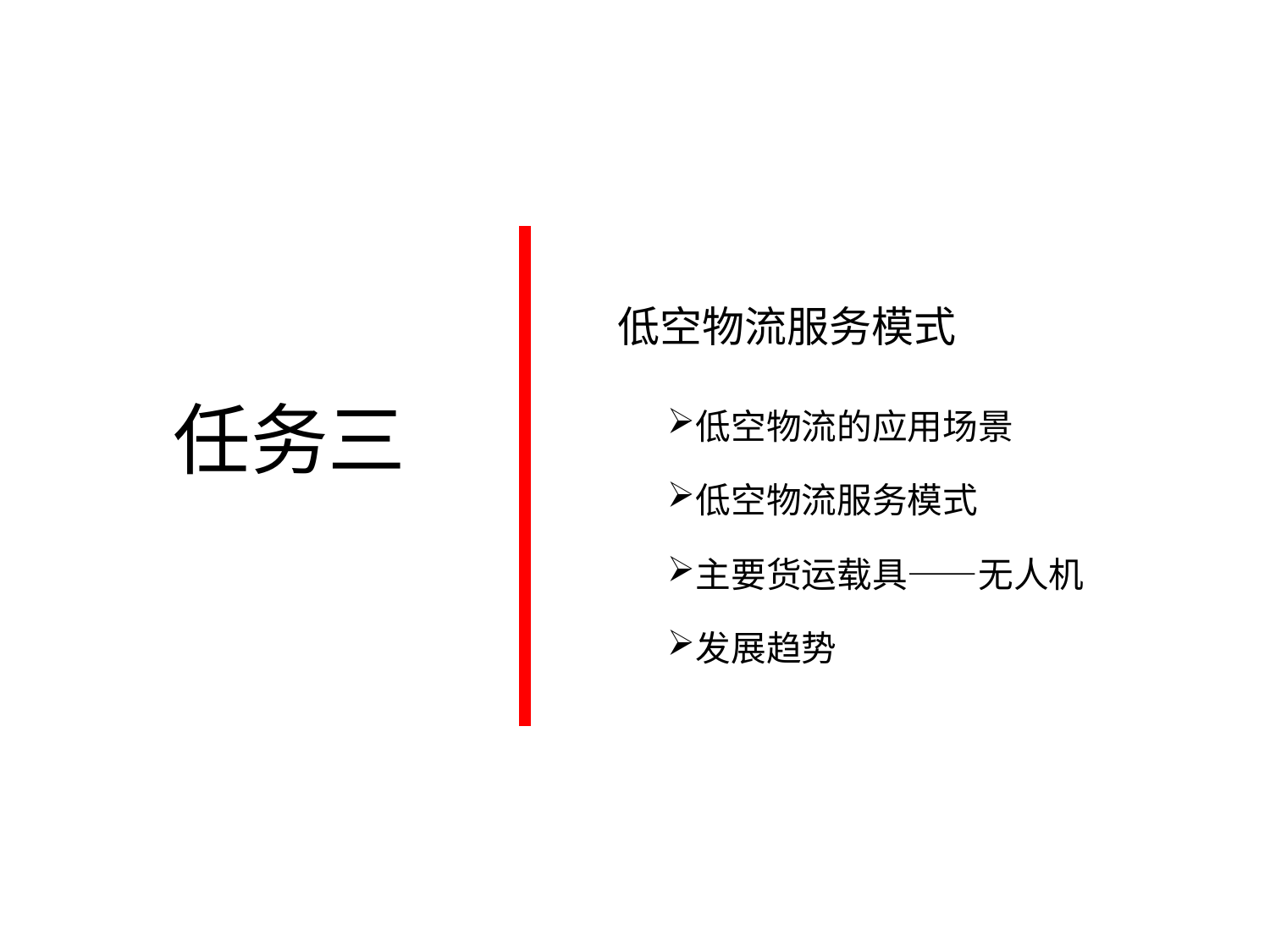

低空物流服务模式
低空物流的应用场景
低空物流服务模式
主要货运载具——无人机
发展趋势

任务三